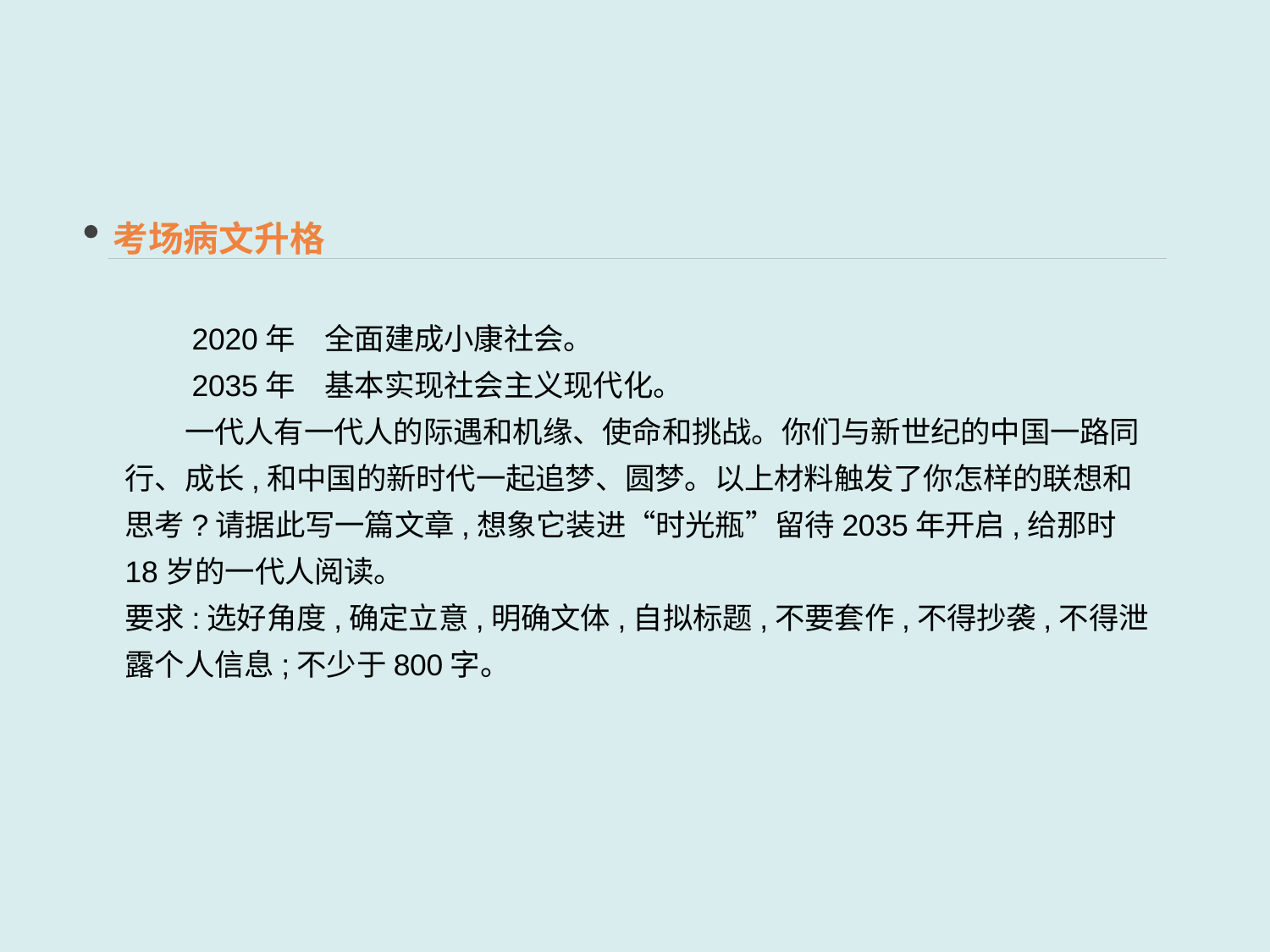

考场病文升格

　　2020年　全面建成小康社会。
　　2035年　基本实现社会主义现代化。
　　一代人有一代人的际遇和机缘、使命和挑战。你们与新世纪的中国一路同行、成长,和中国的新时代一起追梦、圆梦。以上材料触发了你怎样的联想和思考?请据此写一篇文章,想象它装进“时光瓶”留待2035年开启,给那时18岁的一代人阅读。
要求:选好角度,确定立意,明确文体,自拟标题,不要套作,不得抄袭,不得泄露个人信息;不少于800字。